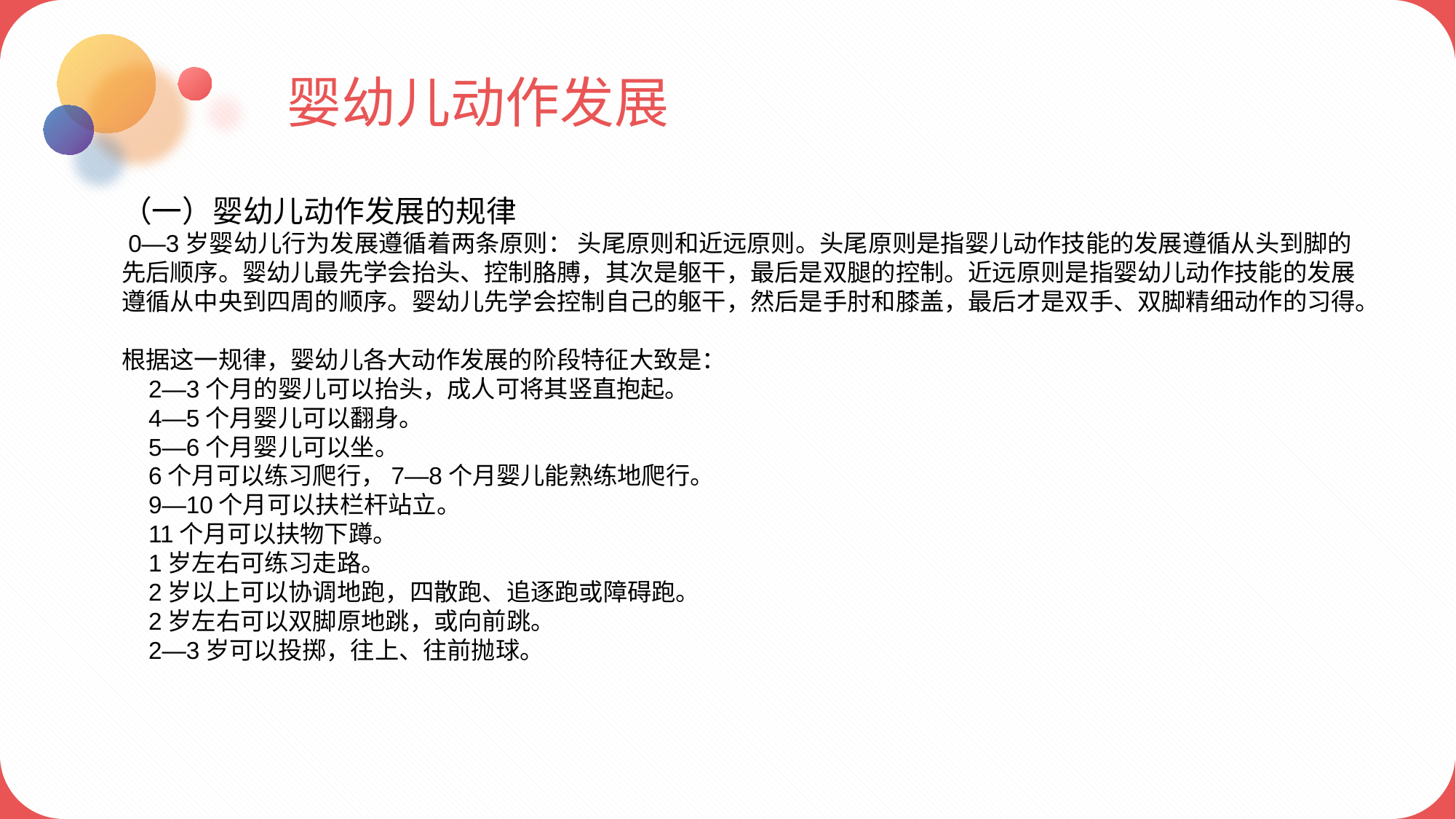

婴幼儿动作发展
（一）婴幼儿动作发展的规律
 0—3岁婴幼儿行为发展遵循着两条原则： 头尾原则和近远原则。头尾原则是指婴儿动作技能的发展遵循从头到脚的先后顺序。婴幼儿最先学会抬头、控制胳膊，其次是躯干，最后是双腿的控制。近远原则是指婴幼儿动作技能的发展遵循从中央到四周的顺序。婴幼儿先学会控制自己的躯干，然后是手肘和膝盖，最后才是双手、双脚精细动作的习得。

根据这一规律，婴幼儿各大动作发展的阶段特征大致是：
    2—3个月的婴儿可以抬头，成人可将其竖直抱起。
    4—5个月婴儿可以翻身。
    5—6个月婴儿可以坐。
    6个月可以练习爬行，7—8个月婴儿能熟练地爬行。
    9—10个月可以扶栏杆站立。
    11个月可以扶物下蹲。
    1岁左右可练习走路。
    2岁以上可以协调地跑，四散跑、追逐跑或障碍跑。
    2岁左右可以双脚原地跳，或向前跳。
    2—3岁可以投掷，往上、往前抛球。